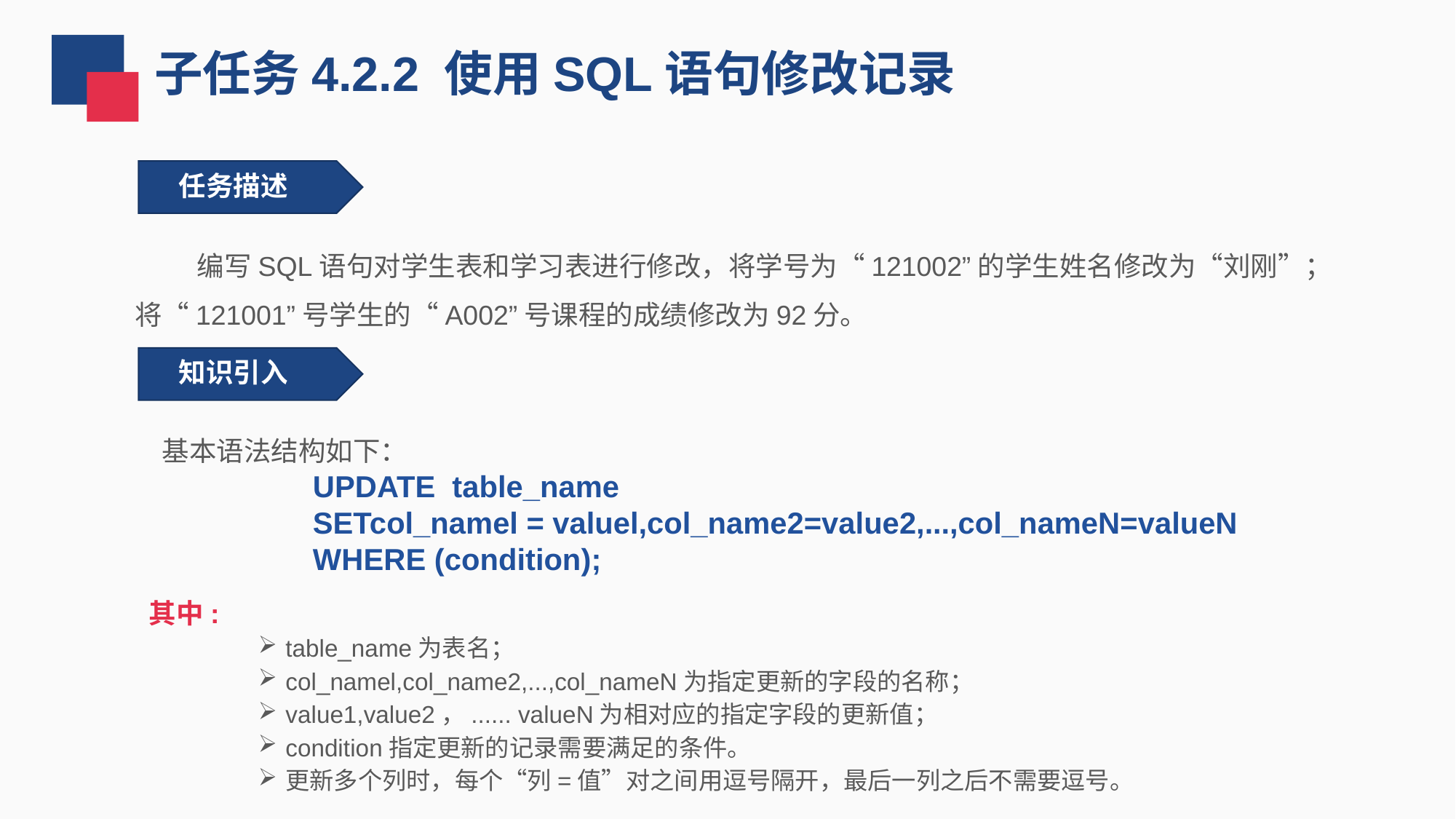

子任务4.2.2 使用SQL语句修改记录

任务描述
         编写SQL语句对学生表和学习表进行修改，将学号为“121002”的学生姓名修改为“刘刚”；将“121001”号学生的“A002”号课程的成绩修改为92分。

知识引入
 基本语法结构如下：
UPDATE  table_name
SETcol_namel = valuel,col_name2=value2,...,col_nameN=valueN
WHERE (condition);
其中:
table_name为表名；
col_namel,col_name2,...,col_nameN为指定更新的字段的名称；
value1,value2，...... valueN为相对应的指定字段的更新值；
condition指定更新的记录需要满足的条件。
更新多个列时，每个“列=值”对之间用逗号隔开，最后一列之后不需要逗号。